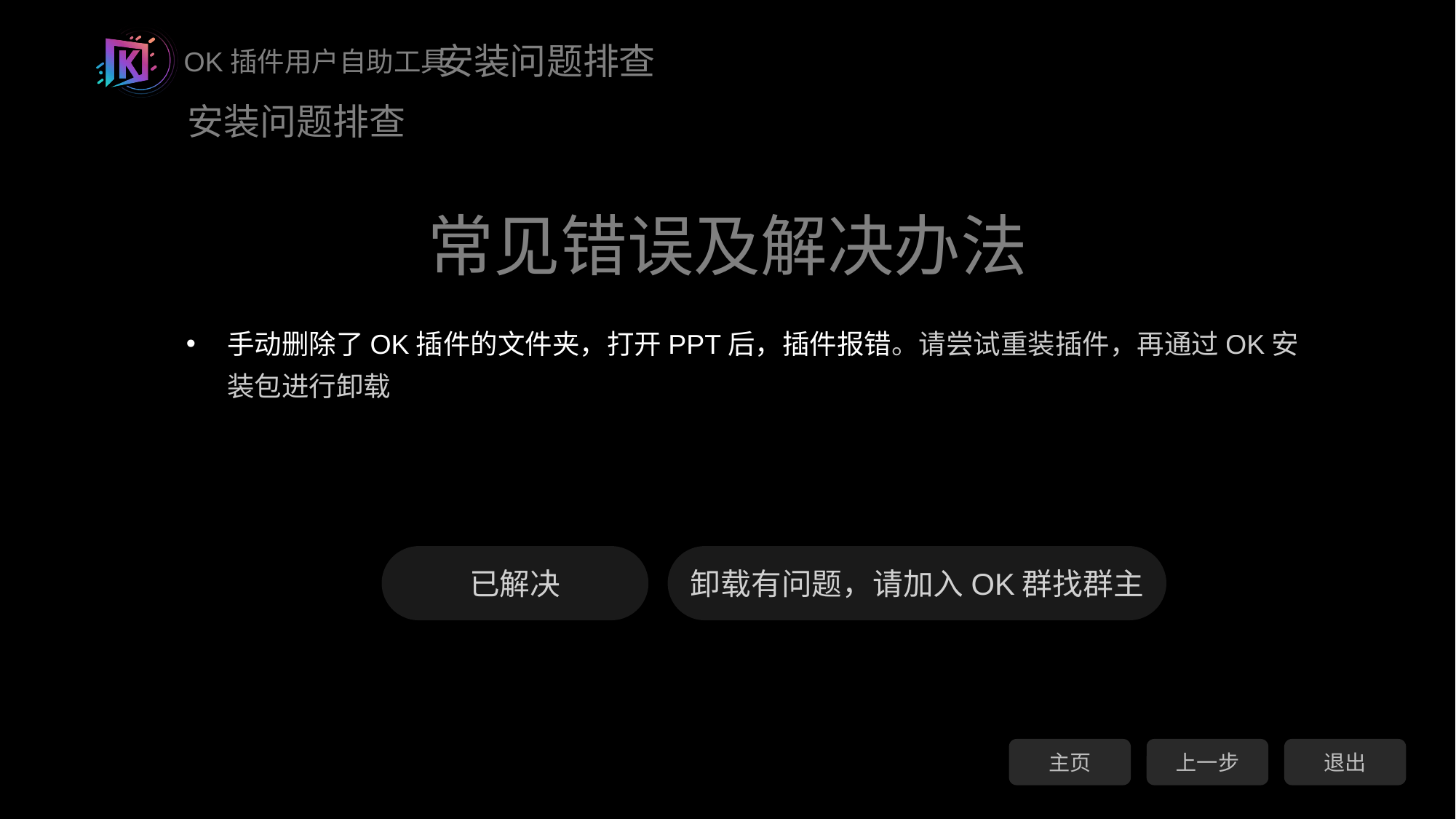

安装问题排查
常见错误及解决办法
手动删除了OK插件的文件夹，打开PPT后，插件报错。请尝试重装插件，再通过OK安装包进行卸载
已解决
卸载有问题，请加入OK群找群主